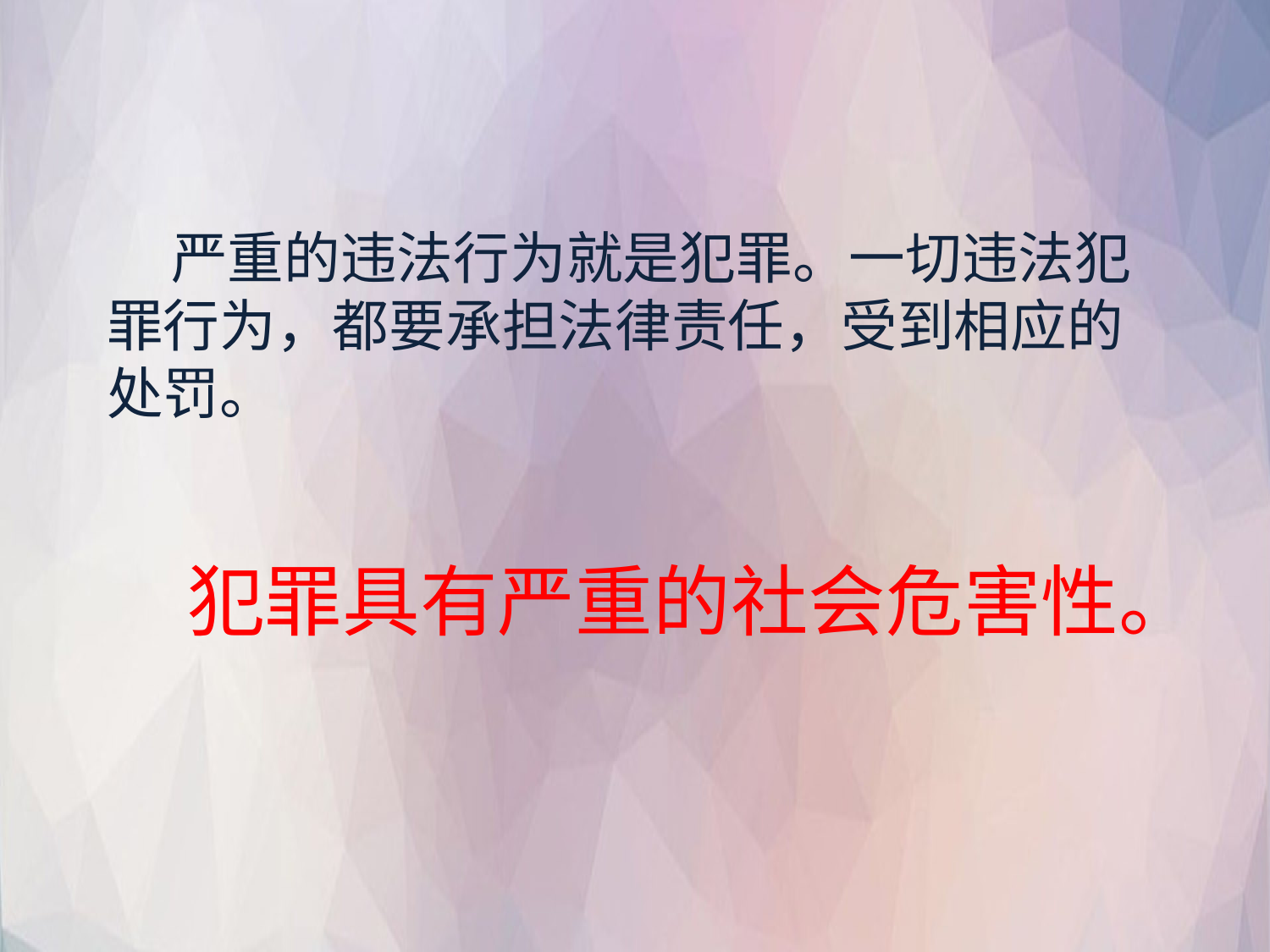

严重的违法行为就是犯罪。一切违法犯罪行为，都要承担法律责任，受到相应的处罚。
犯罪具有严重的社会危害性。